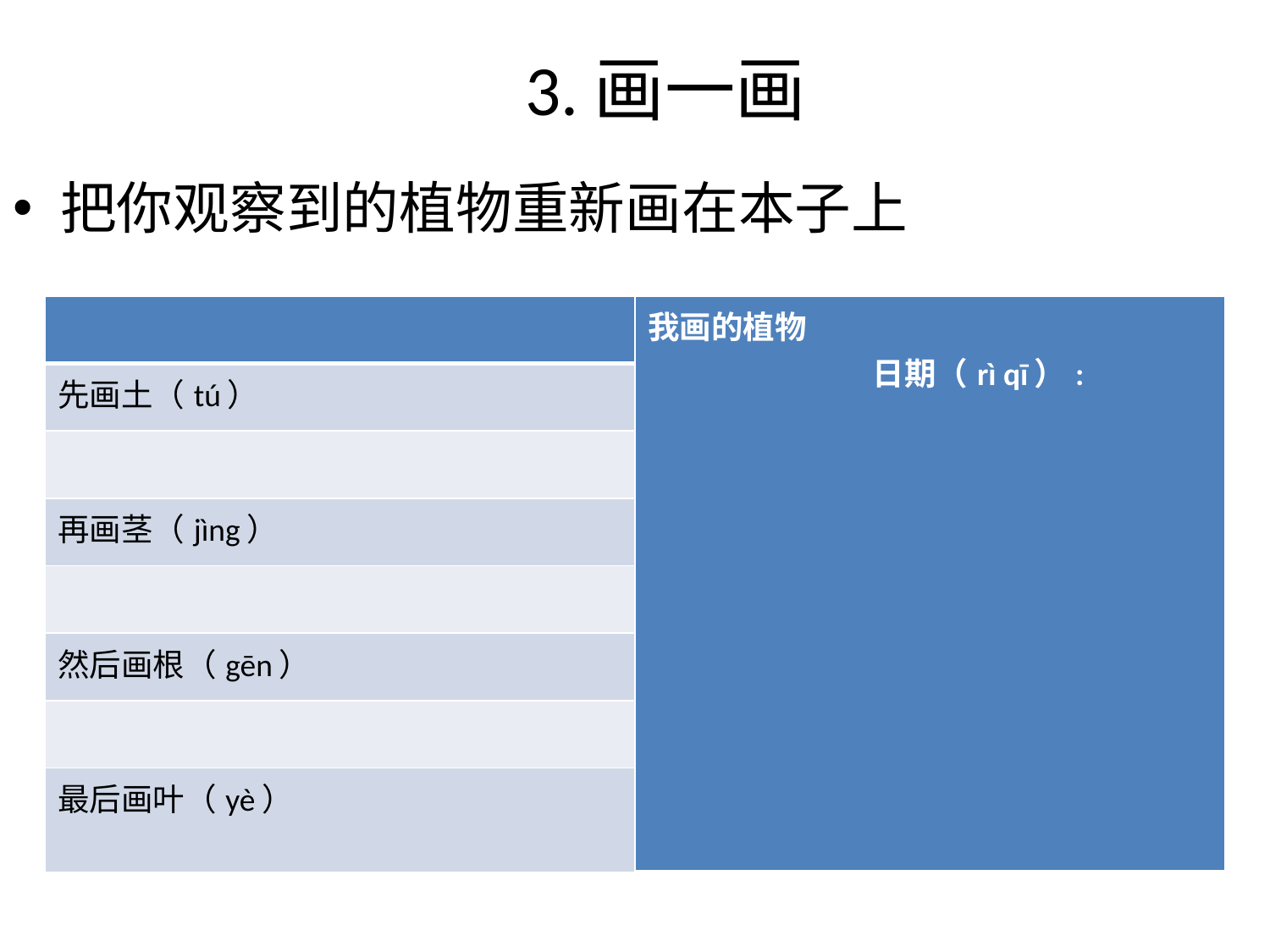

# 3.画一画
把你观察到的植物重新画在本子上
|  | 我画的植物 日期（rì qī）: |
| --- | --- |
| 先画土（tú） |  |
|  |  |
| 再画茎（jìng） |  |
|  |  |
| 然后画根（gēn） |  |
|  |  |
| 最后画叶（yè） |  |